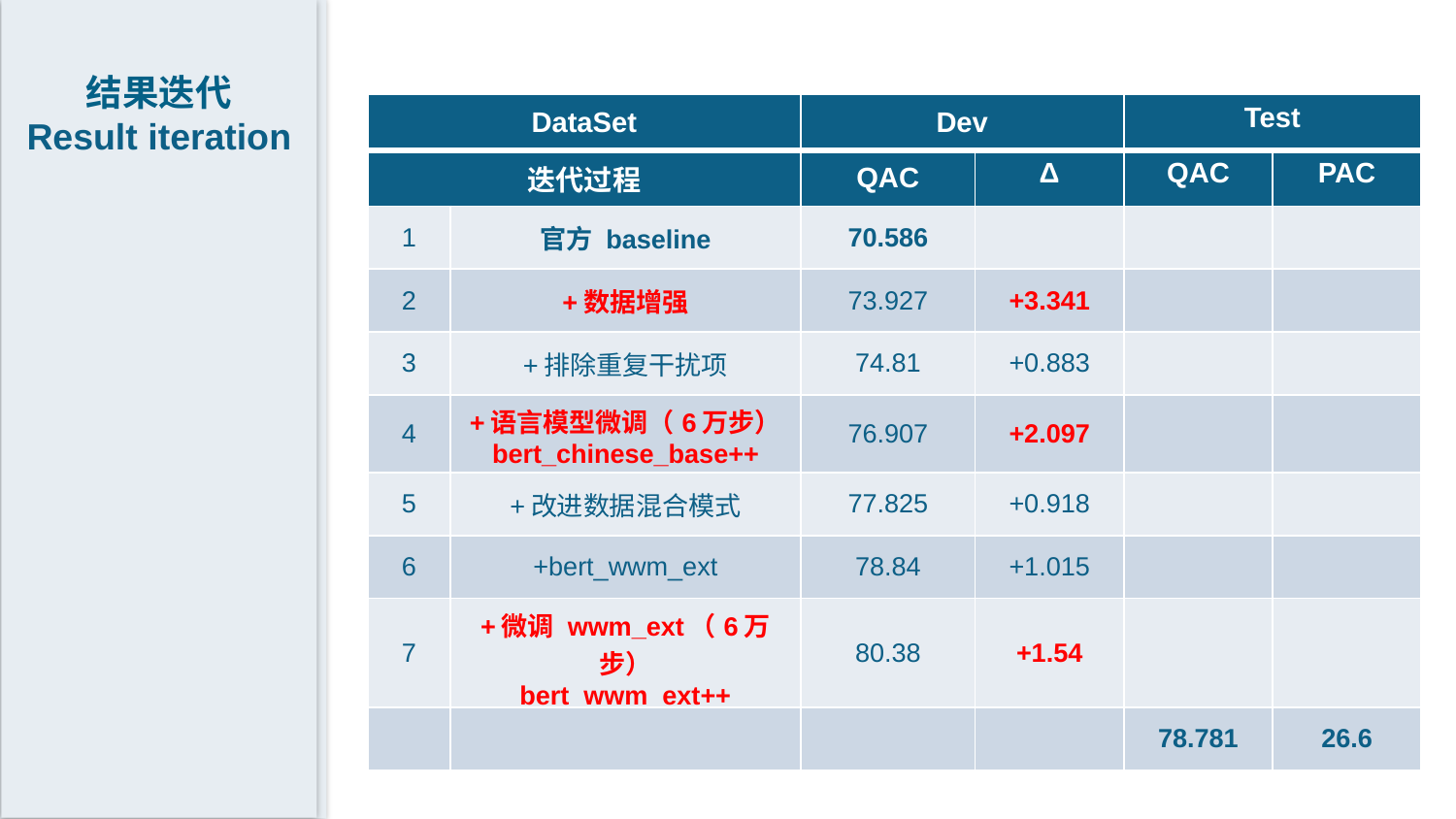

结果迭代
Result iteration
| DataSet |  | Dev |  | Test |  |
| --- | --- | --- | --- | --- | --- |
| 迭代过程 |  | QAC | Δ | QAC | PAC |
| 1 | 官方 baseline | 70.586 |  |  |  |
| 2 | +数据增强 | 73.927 | +3.341 |  |  |
| 3 | +排除重复干扰项 | 74.81 | +0.883 |  |  |
| 4 | +语言模型微调（6万步） bert\_chinese\_base++ | 76.907 | +2.097 |  |  |
| 5 | +改进数据混合模式 | 77.825 | +0.918 |  |  |
| 6 | +bert\_wwm\_ext | 78.84 | +1.015 |  |  |
| 7 | +微调 wwm\_ext（6万步） bert\_wwm\_ext++ | 80.38 | +1.54 |  |  |
|  |  |  |  | 78.781 | 26.6 |